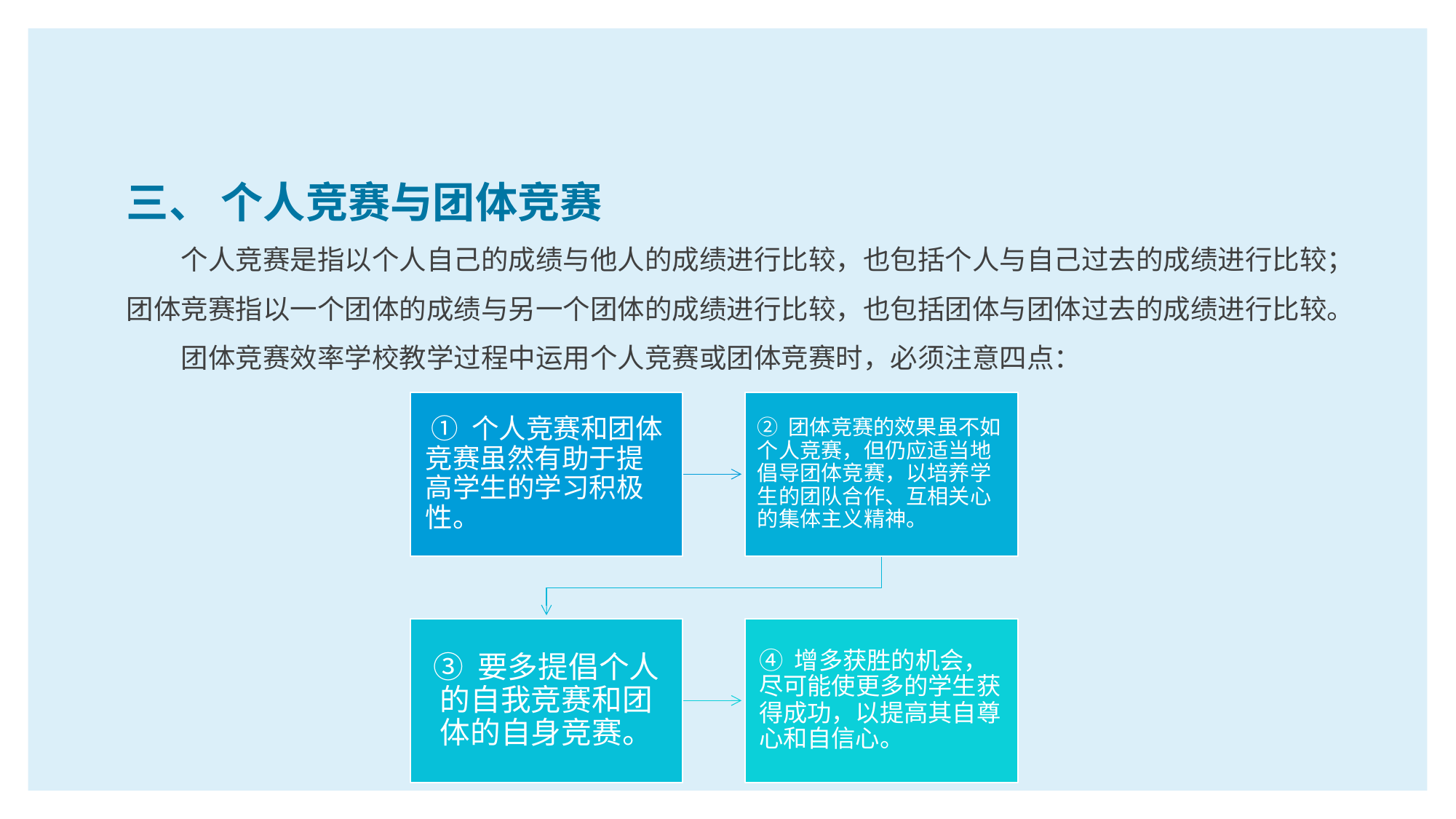

三、 个人竞赛与团体竞赛
个人竞赛是指以个人自己的成绩与他人的成绩进行比较，也包括个人与自己过去的成绩进行比较；团体竞赛指以一个团体的成绩与另一个团体的成绩进行比较，也包括团体与团体过去的成绩进行比较。
团体竞赛效率学校教学过程中运用个人竞赛或团体竞赛时，必须注意四点：

 ① 个人竞赛和团体竞赛虽然有助于提高学生的学习积极性。

② 团体竞赛的效果虽不如个人竞赛，但仍应适当地倡导团体竞赛，以培养学生的团队合作、互相关心的集体主义精神。

③ 要多提倡个人的自我竞赛和团体的自身竞赛。
④ 增多获胜的机会，尽可能使更多的学生获得成功，以提高其自尊心和自信心。